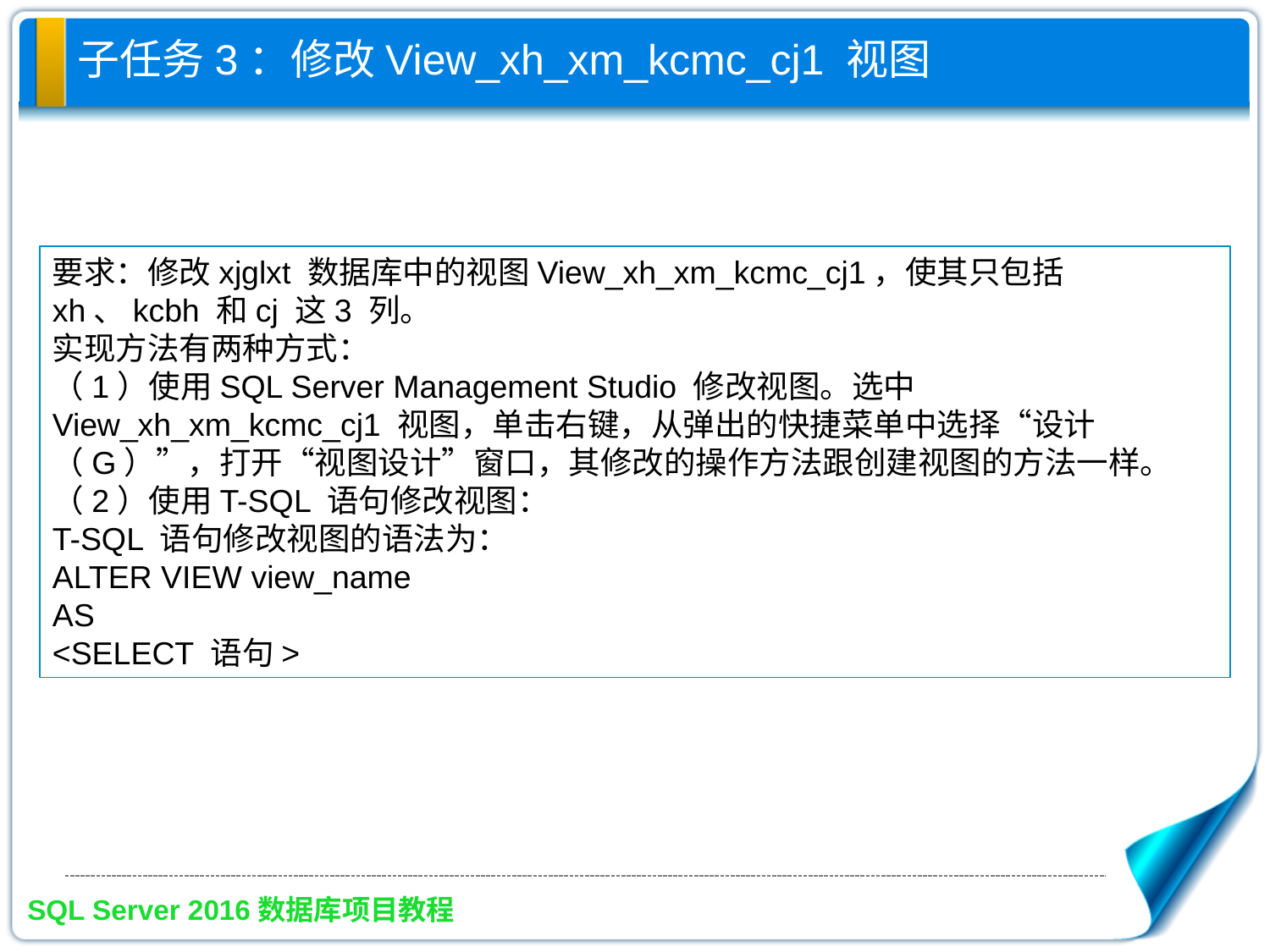

# 子任务3：修改View_xh_xm_kcmc_cj1 视图
要求：修改xjglxt 数据库中的视图View_xh_xm_kcmc_cj1，使其只包括xh、kcbh 和cj 这3 列。
实现方法有两种方式：
（1）使用SQL Server Management Studio 修改视图。选中View_xh_xm_kcmc_cj1 视图，单击右键，从弹出的快捷菜单中选择“设计（G）”，打开“视图设计”窗口，其修改的操作方法跟创建视图的方法一样。
（2）使用T-SQL 语句修改视图：
T-SQL 语句修改视图的语法为：
ALTER VIEW view_name
AS
<SELECT 语句>